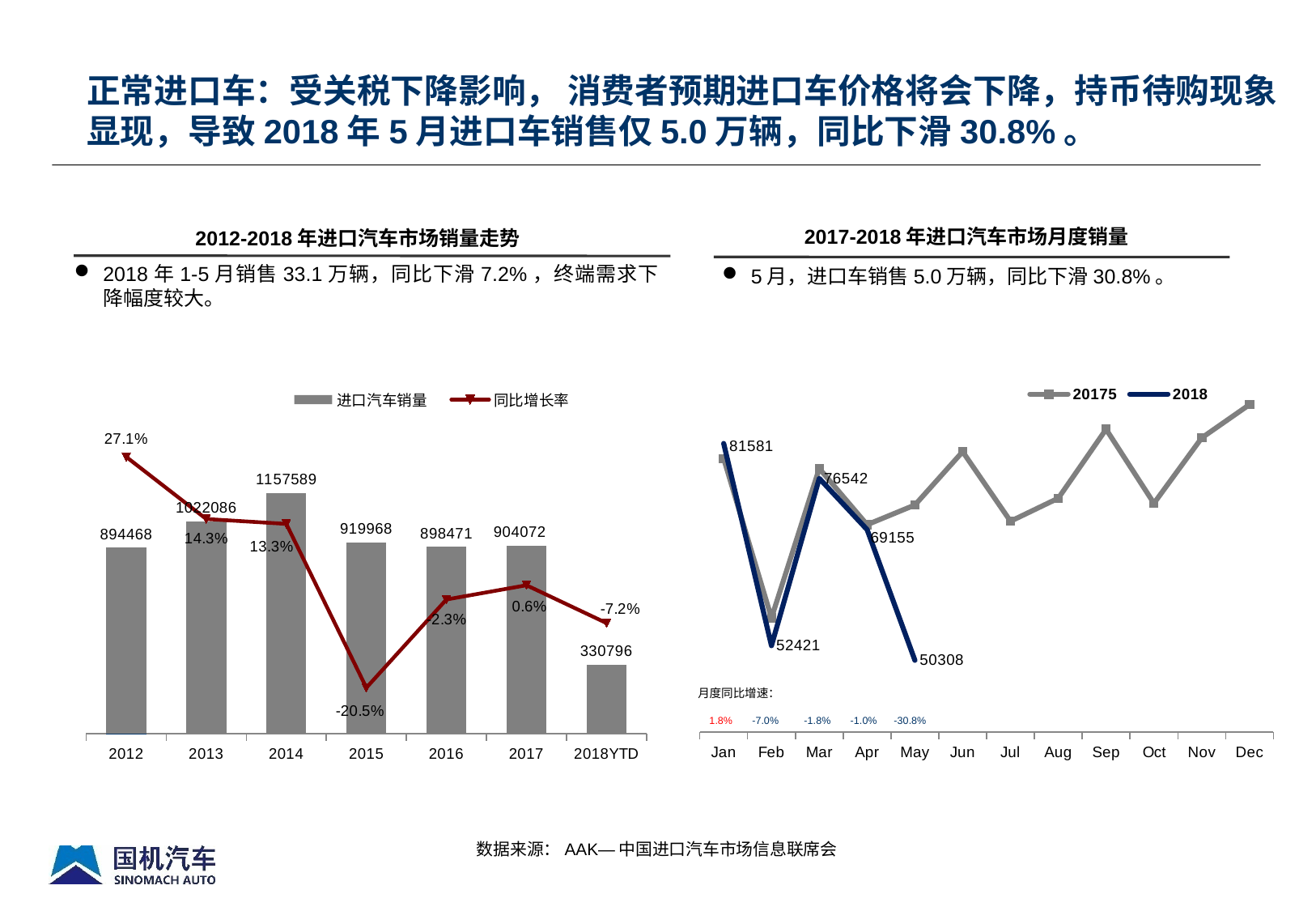

正常进口车：受关税下降影响， 消费者预期进口车价格将会下降，持币待购现象显现，导致2018年5月进口车销售仅5.0万辆，同比下滑30.8%。
2012-2018年进口汽车市场销量走势
2017-2018年进口汽车市场月度销量
2018年1-5月销售33.1万辆，同比下滑7.2%，终端需求下降幅度较大。

5月，进口车销售5.0万辆，同比下滑30.8%。

### Chart

| Category | 20175 | 2018 |
|---|---|---|
| Jan | 79406.0 | 81581.0 |
| Feb | 56419.0 | 52421.0 |
| Mar | 77973.0 | 76542.0 |
| Apr | 69861.0 | 69155.0 |
| May | 72705.0 | 50308.0 |
| Jun | 80396.0 | None |
| Jul | 70367.0 | None |
| Aug | 73691.0 | None |
| Sep | 83631.0 | None |
| Oct | 72946.0 | None |
| Nov | 82382.0 | None |
| Dec | 87187.0 | None |

[unsupported chart]

月度同比增速：

    1.8%       -7.0%         -1.8%       -1.0%      -30.8%
数据来源：AAK—中国进口汽车市场信息联席会